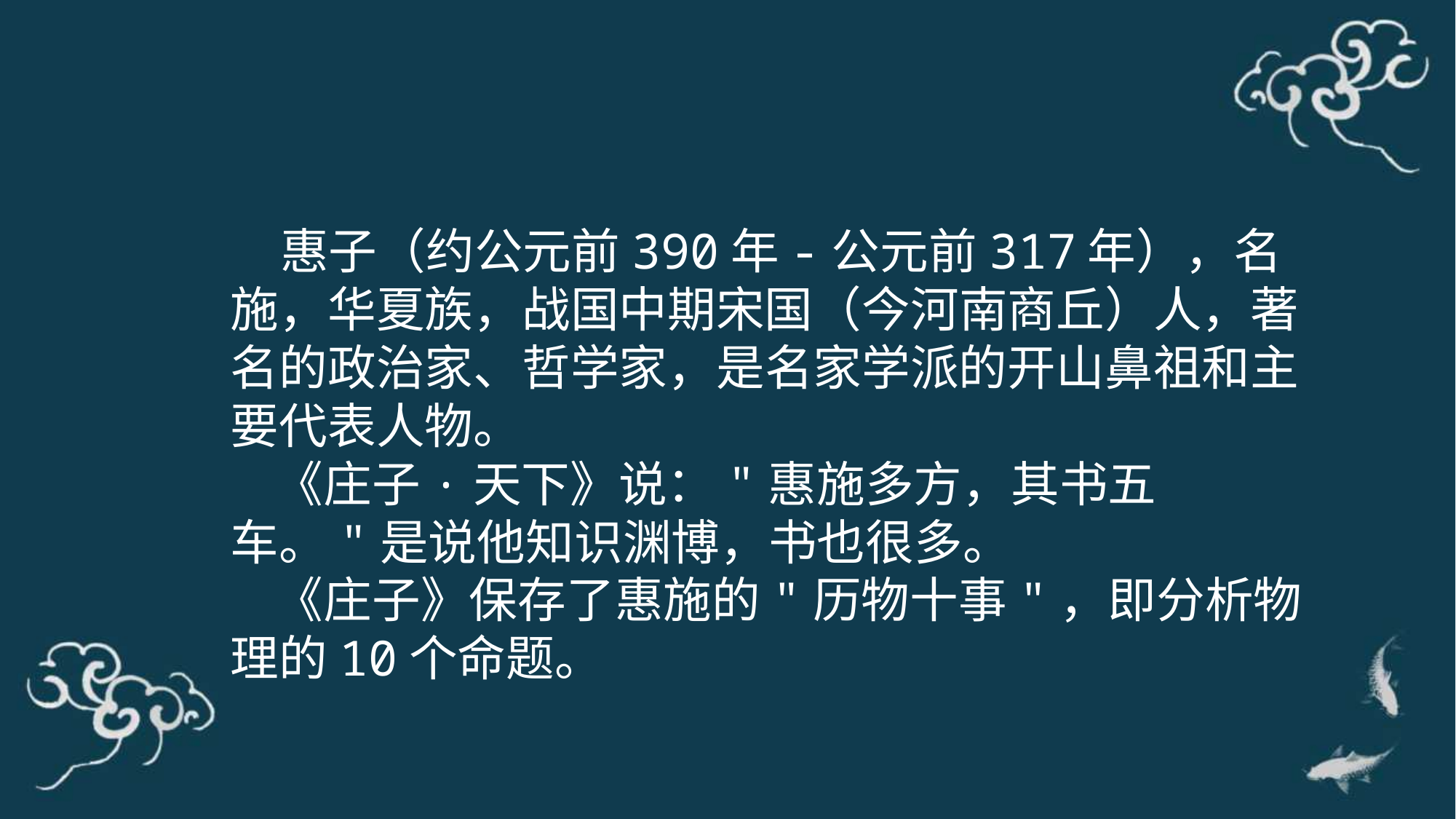

惠子（约公元前390年-公元前317年），名施，华夏族，战国中期宋国（今河南商丘）人，著名的政治家、哲学家，是名家学派的开山鼻祖和主要代表人物。
   《庄子·天下》说："惠施多方，其书五车。"是说他知识渊博，书也很多。
   《庄子》保存了惠施的"历物十事"，即分析物理的10个命题。